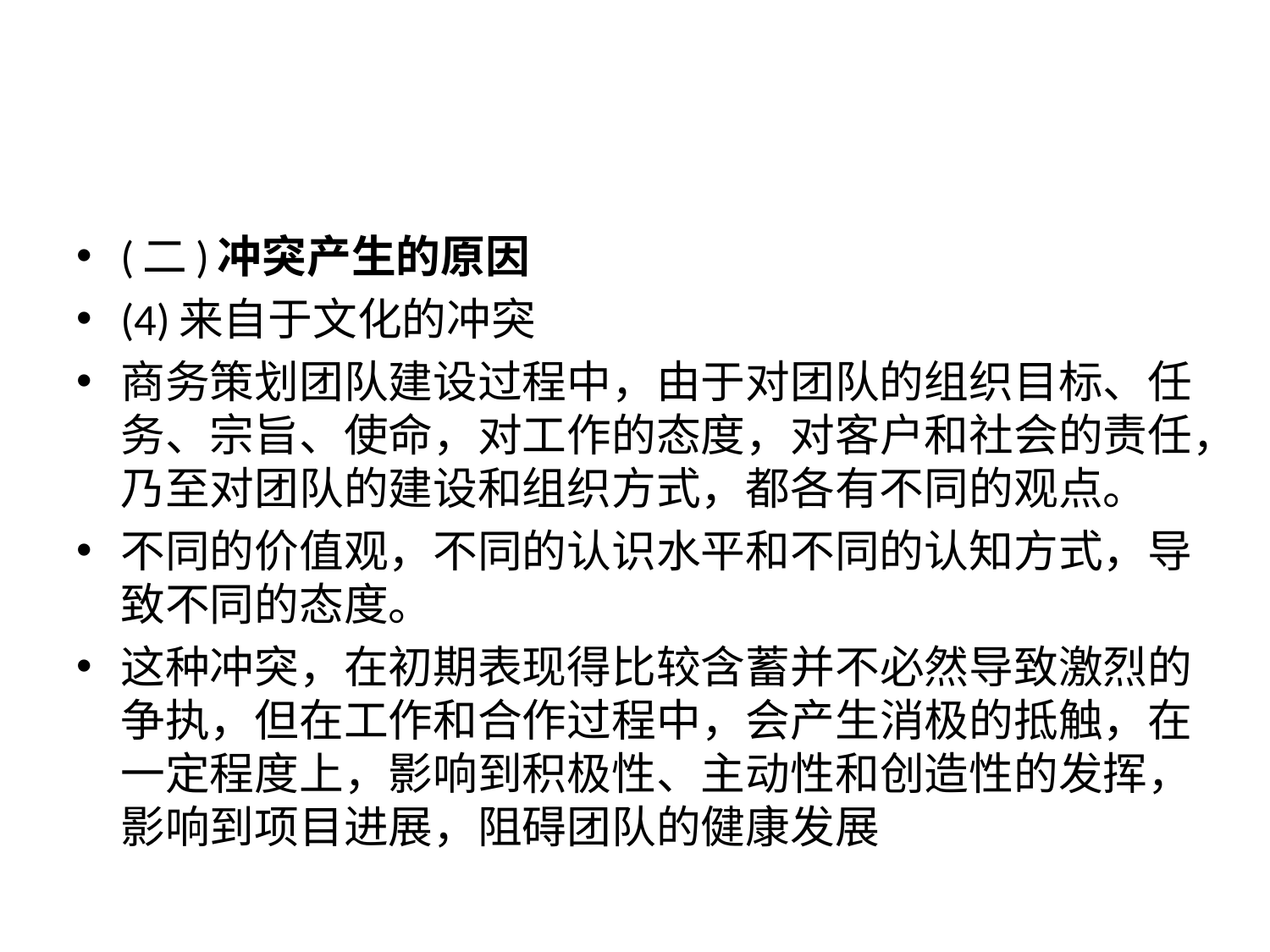

#
(二)冲突产生的原因
(4)来自于文化的冲突
商务策划团队建设过程中，由于对团队的组织目标、任务、宗旨、使命，对工作的态度，对客户和社会的责任，乃至对团队的建设和组织方式，都各有不同的观点。
不同的价值观，不同的认识水平和不同的认知方式，导致不同的态度。
这种冲突，在初期表现得比较含蓄并不必然导致激烈的争执，但在工作和合作过程中，会产生消极的抵触，在一定程度上，影响到积极性、主动性和创造性的发挥，影响到项目进展，阻碍团队的健康发展